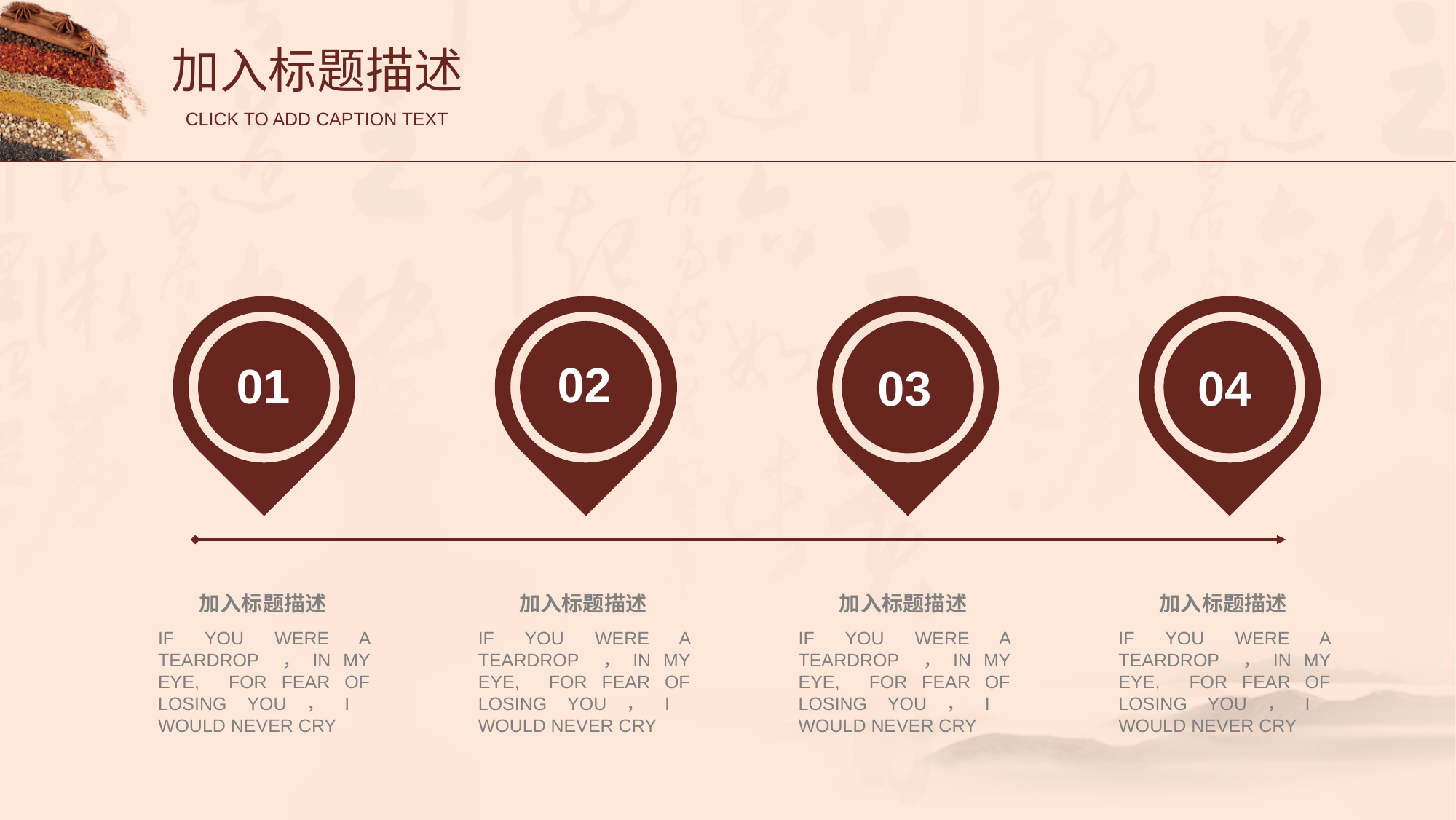

加入标题描述
CLICK TO ADD CAPTION TEXT

02
01
04
03

加入标题描述
IF YOU WERE A TEARDROP ，IN MY EYE,  FOR FEAR OF LOSING YOU，I  WOULD NEVER CRY
加入标题描述
IF YOU WERE A TEARDROP ，IN MY EYE,  FOR FEAR OF LOSING YOU，I  WOULD NEVER CRY
加入标题描述
IF YOU WERE A TEARDROP ，IN MY EYE,  FOR FEAR OF LOSING YOU，I  WOULD NEVER CRY
加入标题描述
IF YOU WERE A TEARDROP ，IN MY EYE,  FOR FEAR OF LOSING YOU，I  WOULD NEVER CRY